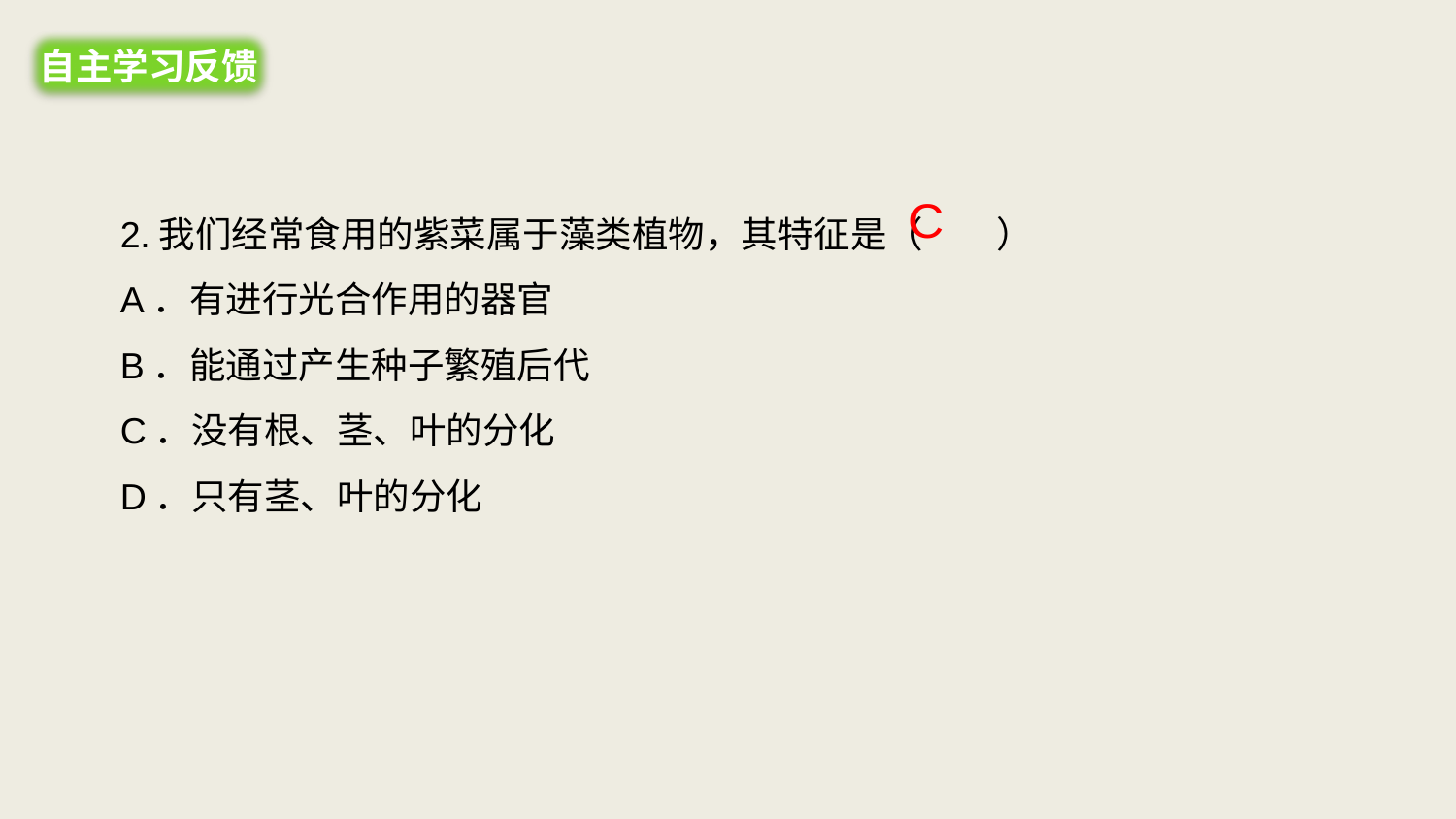

自主学习反馈
C
2.我们经常食用的紫菜属于藻类植物，其特征是（　　）
A．有进行光合作用的器官
B．能通过产生种子繁殖后代
C．没有根、茎、叶的分化
D．只有茎、叶的分化